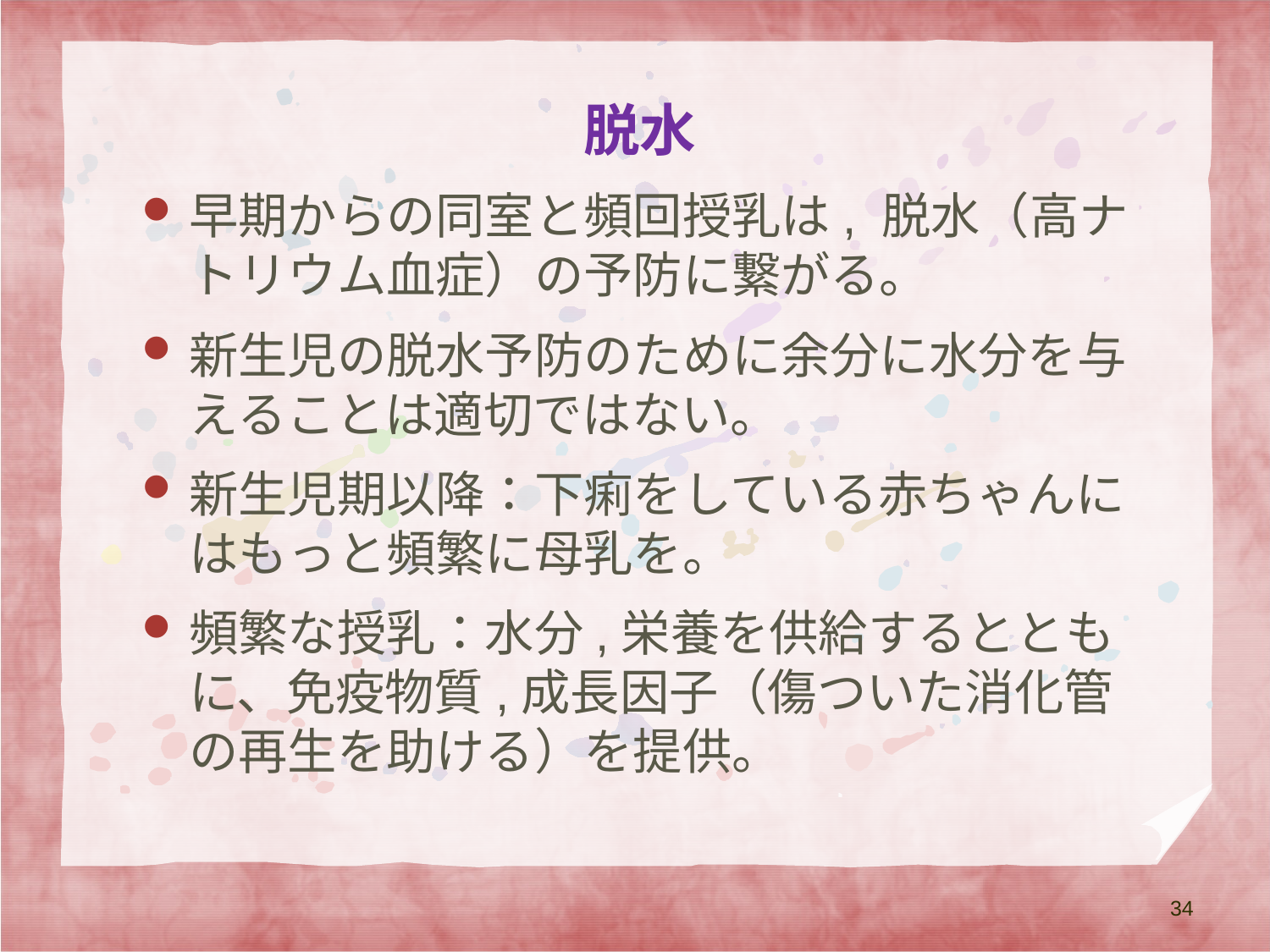

# 脱水
早期からの同室と頻回授乳は, 脱水（高ナトリウム血症）の予防に繋がる。
新生児の脱水予防のために余分に水分を与えることは適切ではない。
新生児期以降：下痢をしている赤ちゃんにはもっと頻繁に母乳を。
頻繁な授乳：水分,栄養を供給するとともに、免疫物質,成長因子（傷ついた消化管の再生を助ける）を提供。
34